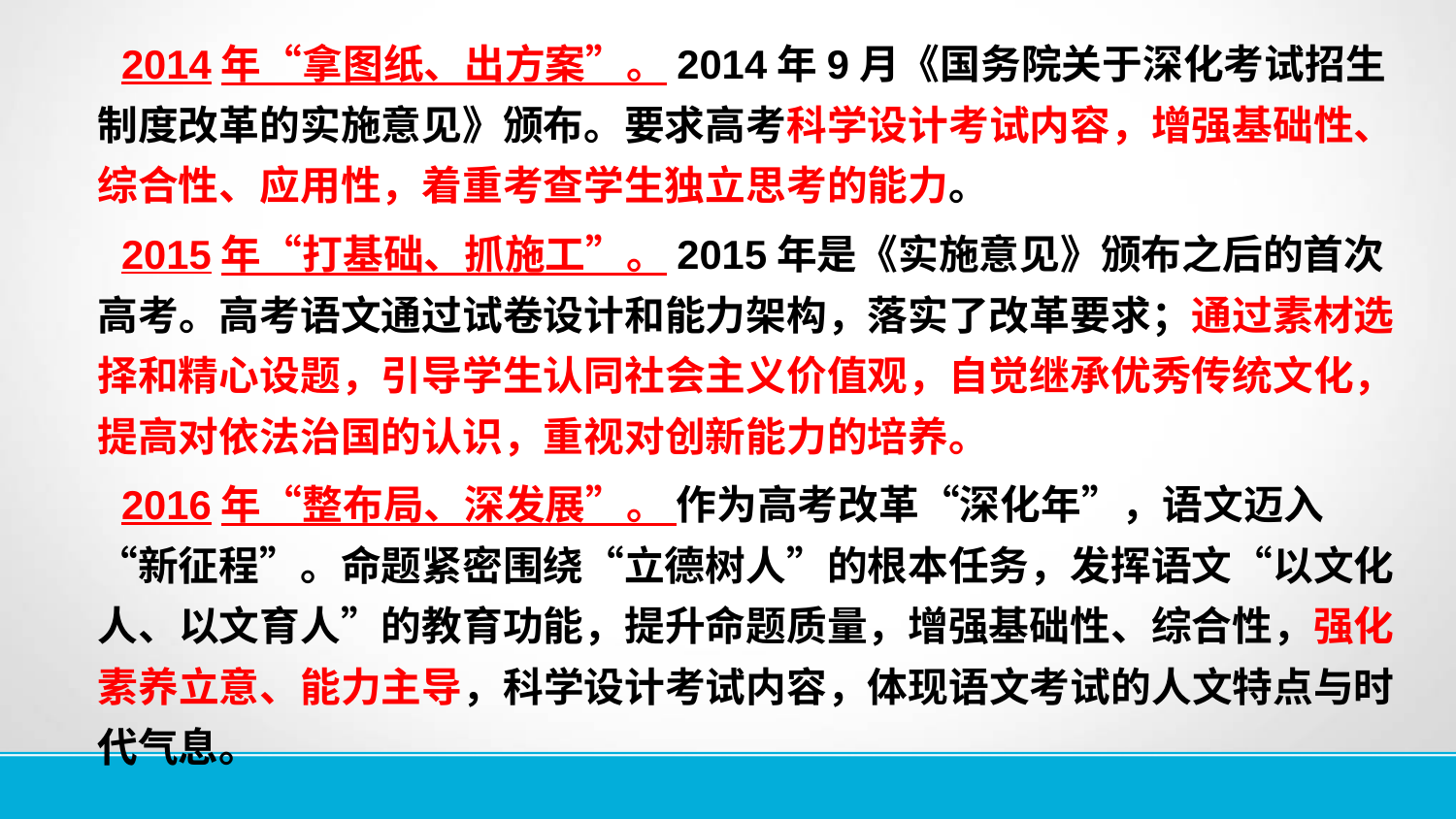

2014年“拿图纸、出方案”。2014年9月《国务院关于深化考试招生制度改革的实施意见》颁布。要求高考科学设计考试内容，增强基础性、综合性、应用性，着重考查学生独立思考的能力。
       2015年“打基础、抓施工”。2015年是《实施意见》颁布之后的首次高考。高考语文通过试卷设计和能力架构，落实了改革要求；通过素材选择和精心设题，引导学生认同社会主义价值观，自觉继承优秀传统文化，提高对依法治国的认识，重视对创新能力的培养。
       2016年“整布局、深发展”。 作为高考改革“深化年”，语文迈入“新征程”。命题紧密围绕“立德树人”的根本任务，发挥语文“以文化人、以文育人”的教育功能，提升命题质量，增强基础性、综合性，强化素养立意、能力主导，科学设计考试内容，体现语文考试的人文特点与时代气息。